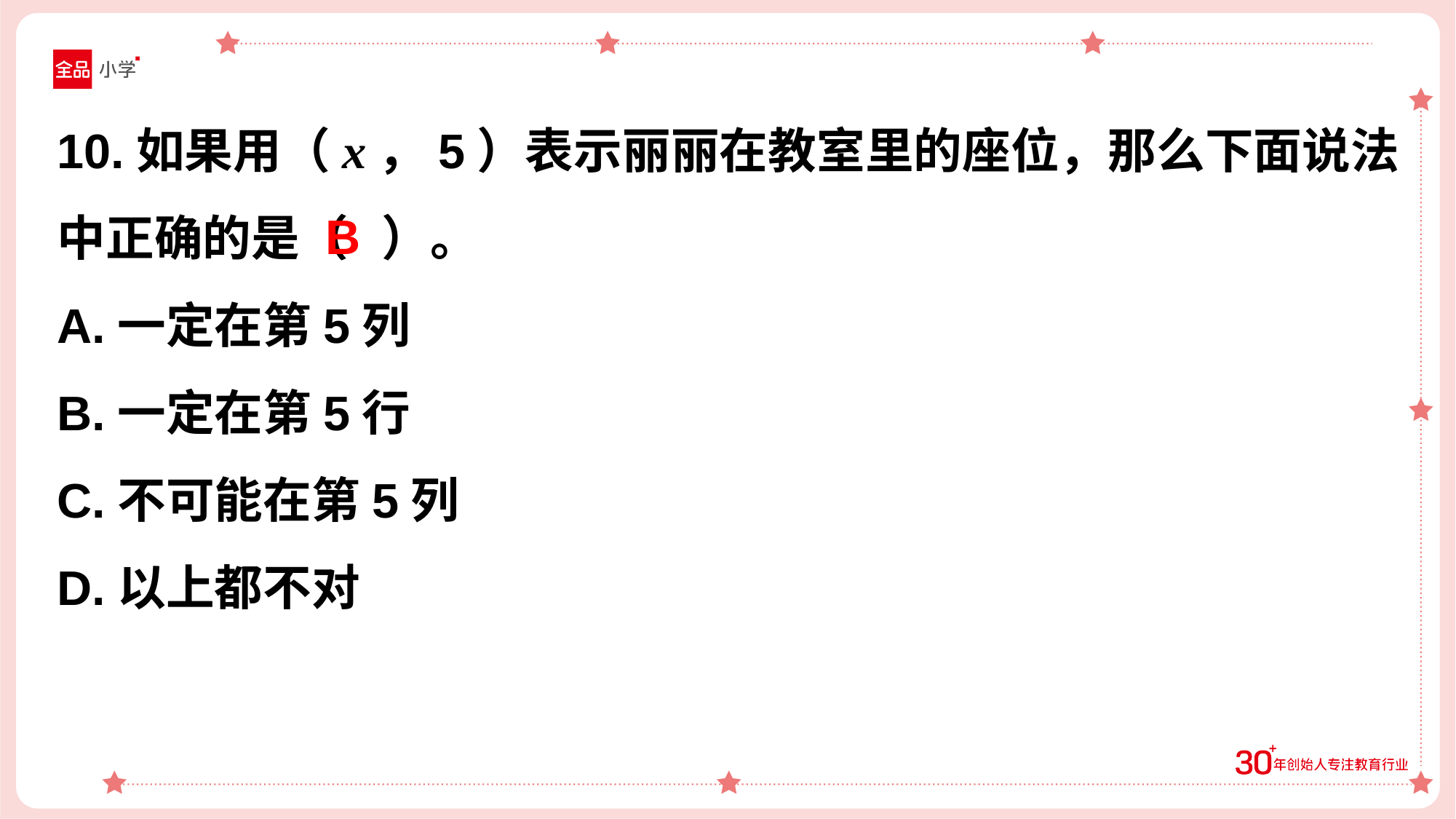

10.如果用（x，5）表示丽丽在教室里的座位，那么下面说法中正确的是（   ）。
A.一定在第5列
B.一定在第5行
C.不可能在第5列
D.以上都不对
B